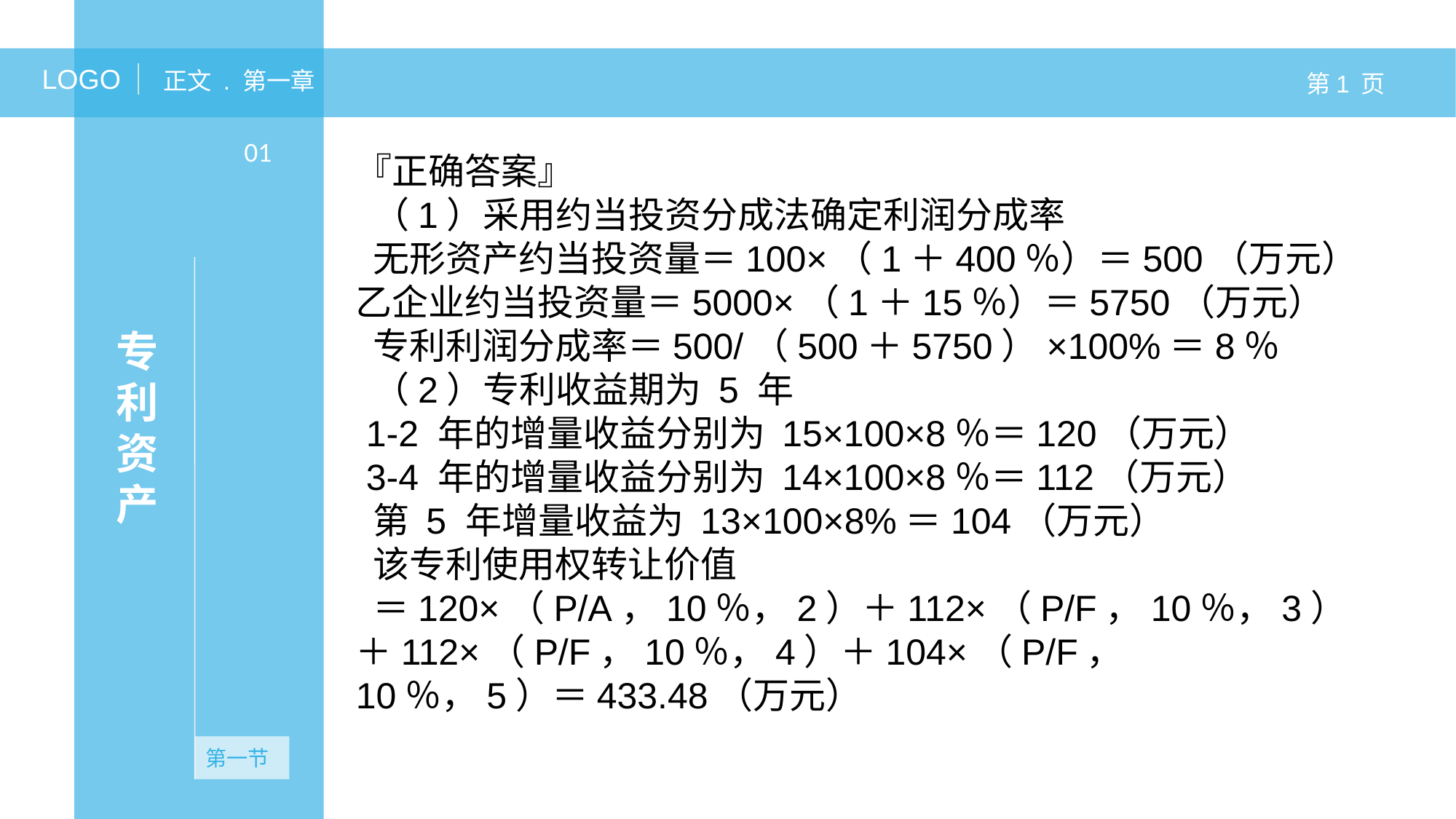

LOGO
正文 . 第一章

第1 页
专利资产
01
『正确答案』
 （1）采用约当投资分成法确定利润分成率
 无形资产约当投资量＝100×（1＋400％）＝500（万元）
乙企业约当投资量＝5000×（1＋15％）＝5750（万元）
 专利利润分成率＝500/（500＋5750）×100%＝8％
 （2）专利收益期为 5 年
 1-2 年的增量收益分别为 15×100×8％＝120（万元）
 3-4 年的增量收益分别为 14×100×8％＝112（万元）
 第 5 年增量收益为 13×100×8%＝104（万元）
 该专利使用权转让价值
 ＝120×（P/A，10％，2）＋112×（P/F，10％，3）＋112×（P/F，10％，4）＋104×（P/F，
10％，5）＝433.48（万元）

无资产
第一节